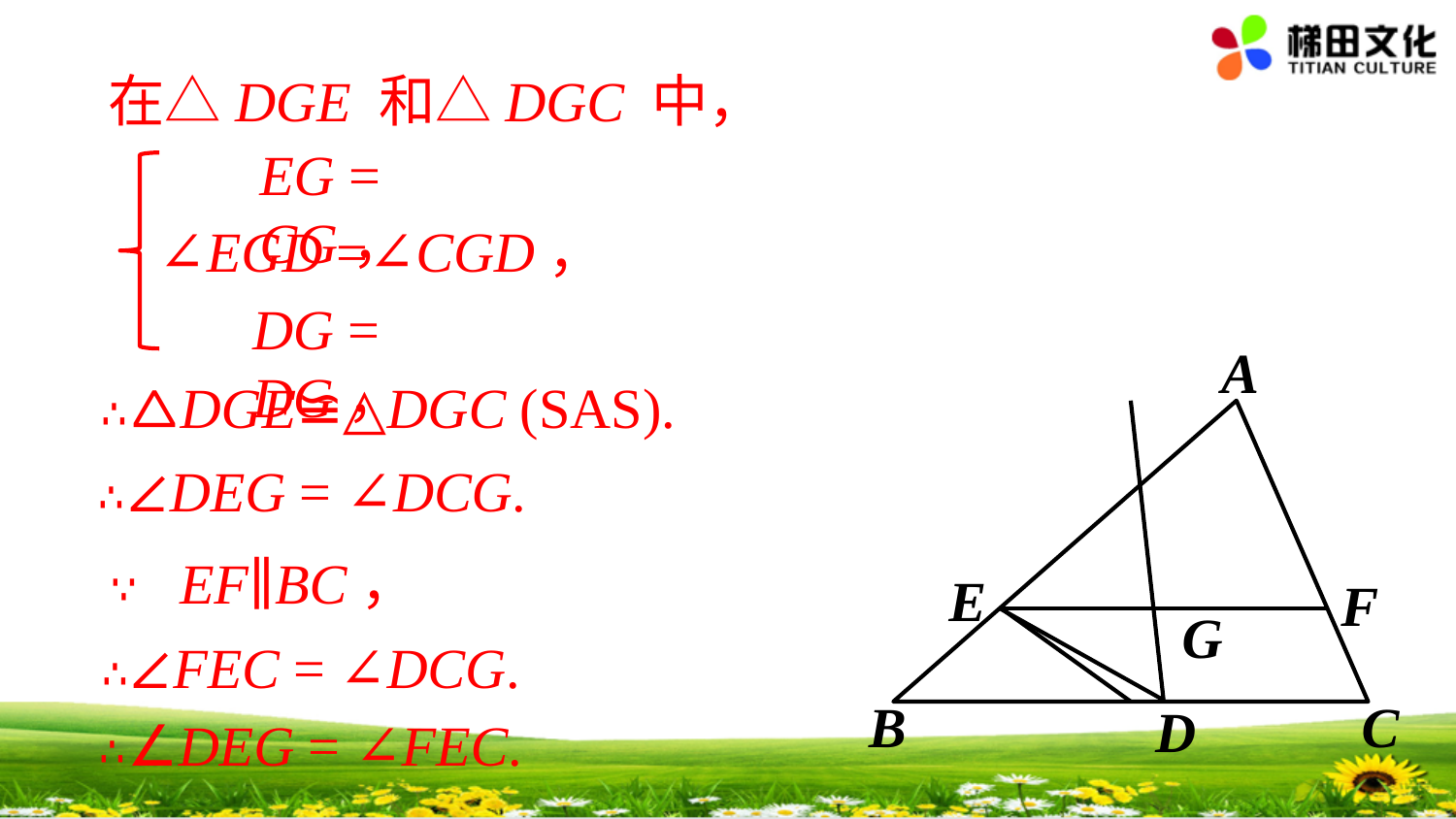

在△DGE 和△DGC 中，
EG = CG，

∠EGD =∠CGD，
DG = DG，
A

E
F
G
B
C
D
∴△DGE≌△DGC (SAS).
∴∠DEG = ∠DCG.
∵ EF∥BC，
∴∠FEC = ∠DCG.
∴∠DEG = ∠FEC.